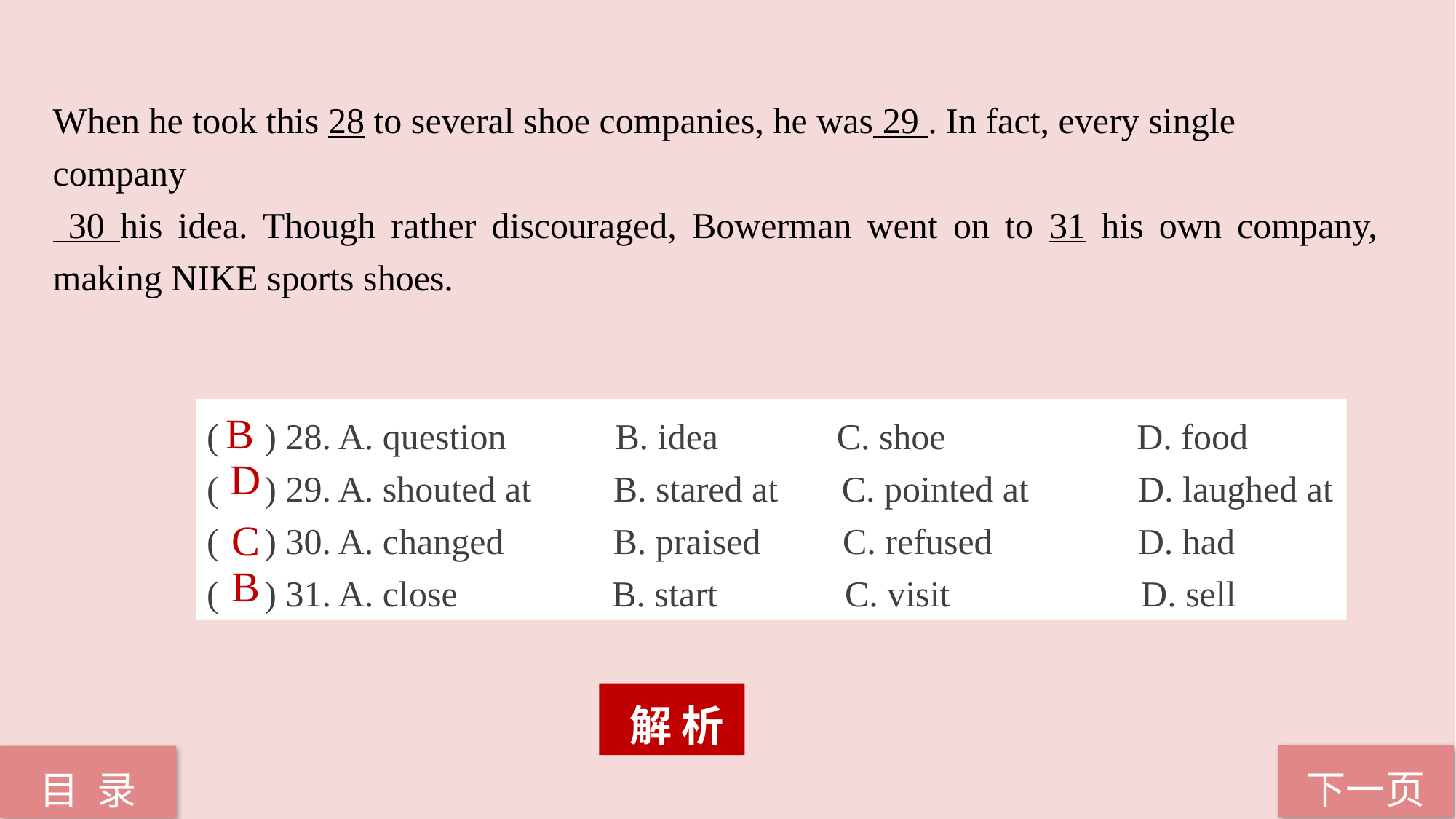

When he took this 28 to several shoe companies, he was 29 . In fact, every single company
 30 his idea. Though rather discouraged, Bowerman went on to 31 his own company, making NIKE sports shoes.
(     ) 28. A. question            B. idea             C. shoe                     D. food
(     ) 29. A. shouted at         B. stared at       C. pointed at            D. laughed at
(     ) 30. A. changed            B. praised         C. refused                D. had
(     ) 31. A. close                 B. start              C. visit                     D. sell
B
D
C
B
 解 析